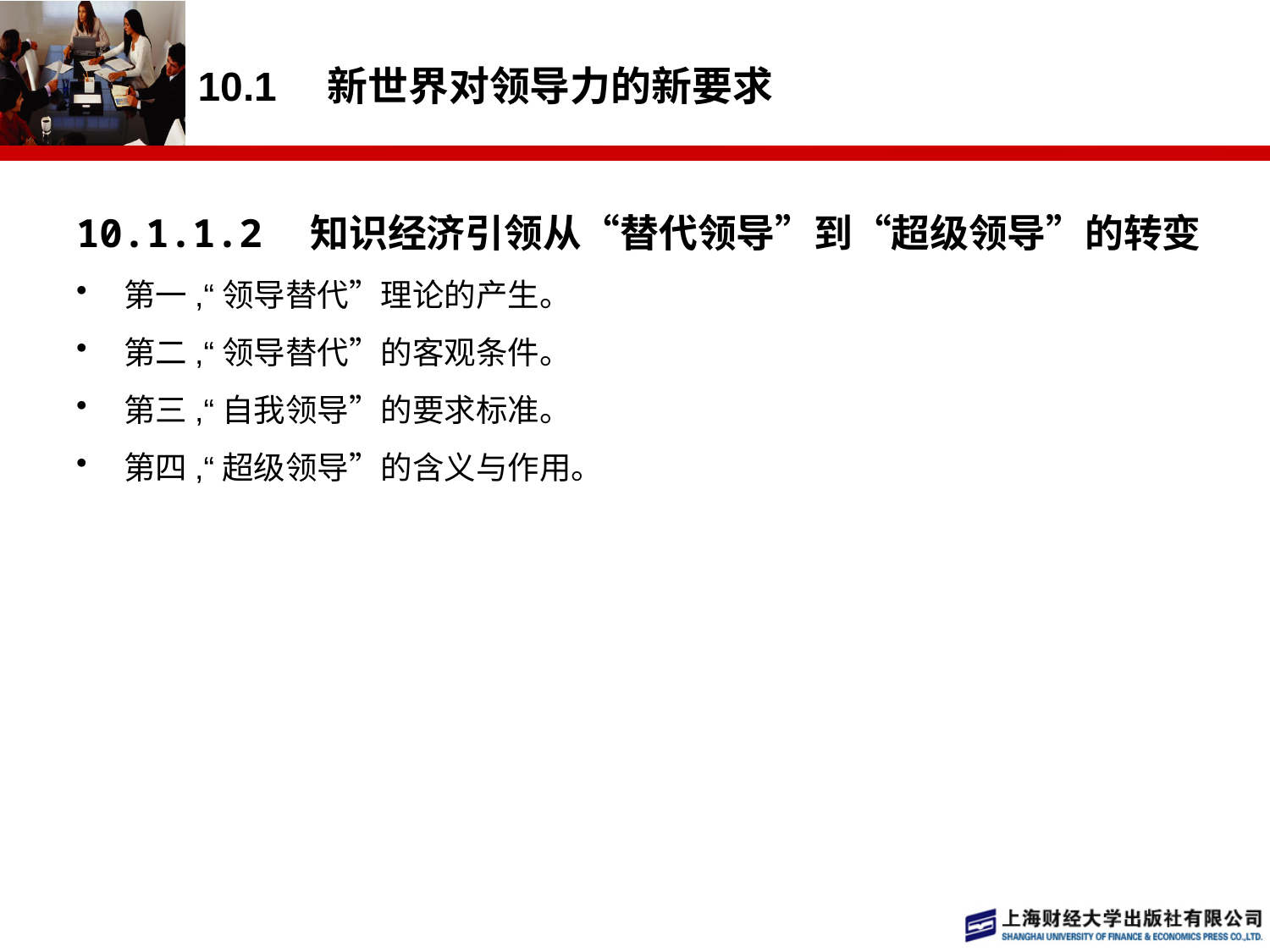

# 10.1　新世界对领导力的新要求
10.1.1.2　知识经济引领从“替代领导”到“超级领导”的转变
第一,“领导替代”理论的产生。
第二,“领导替代”的客观条件。
第三,“自我领导”的要求标准。
第四,“超级领导”的含义与作用。